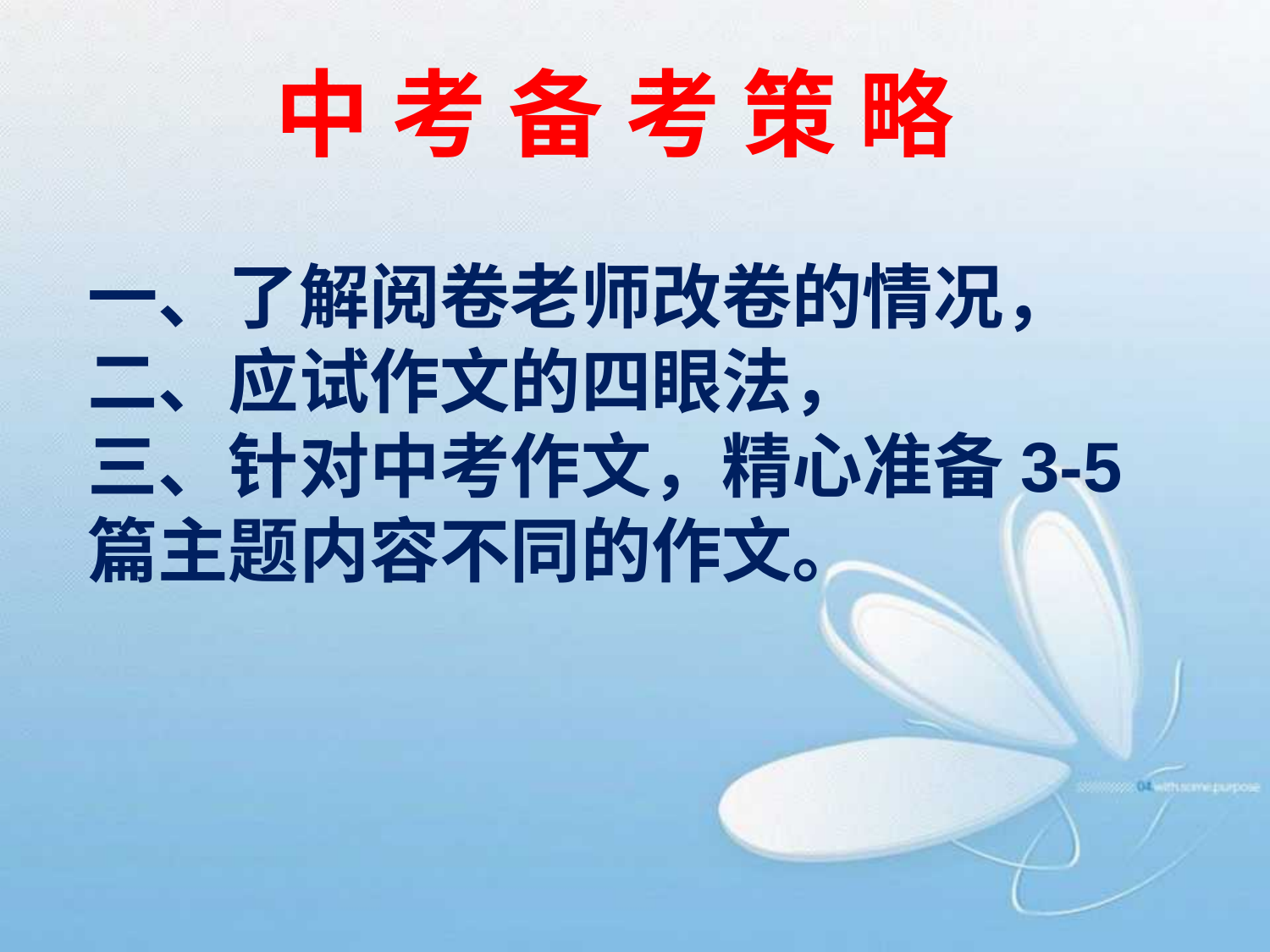

# 中 考 备 考 策 略
一、了解阅卷老师改卷的情况，
二、应试作文的四眼法，
三、针对中考作文，精心准备3-5篇主题内容不同的作文。